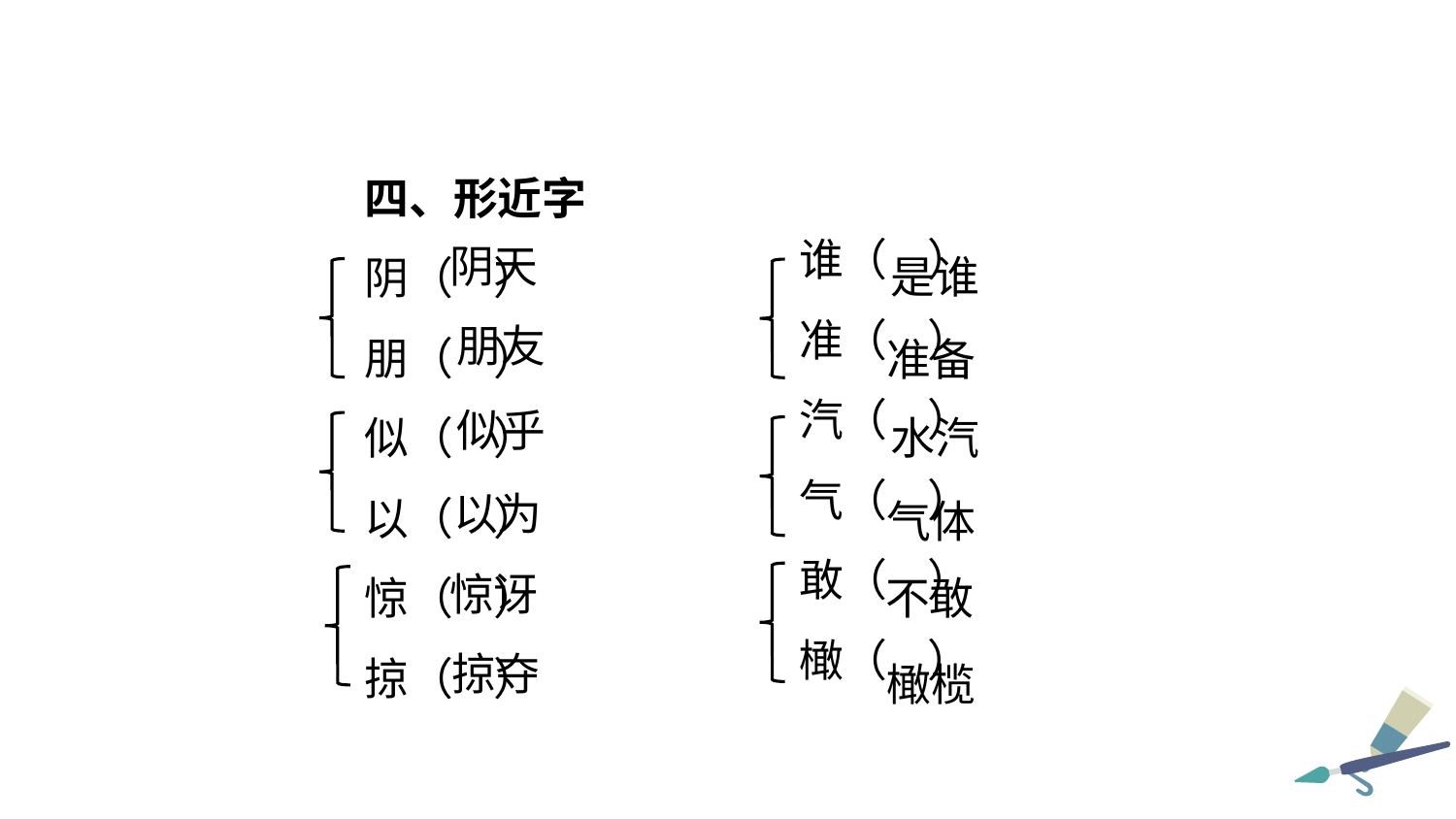

四、形近字
阴（    ）
朋（    ）
似（    ）
以（    ）
惊（    ）
掠（    ）

谁（    ）
准（    ）
汽（    ）
气（    ）
敢（    ）
橄（    ）
阴天
是谁

朋友
准备
似乎
水汽

以为
气体
惊讶

不敢

掠夺
橄榄